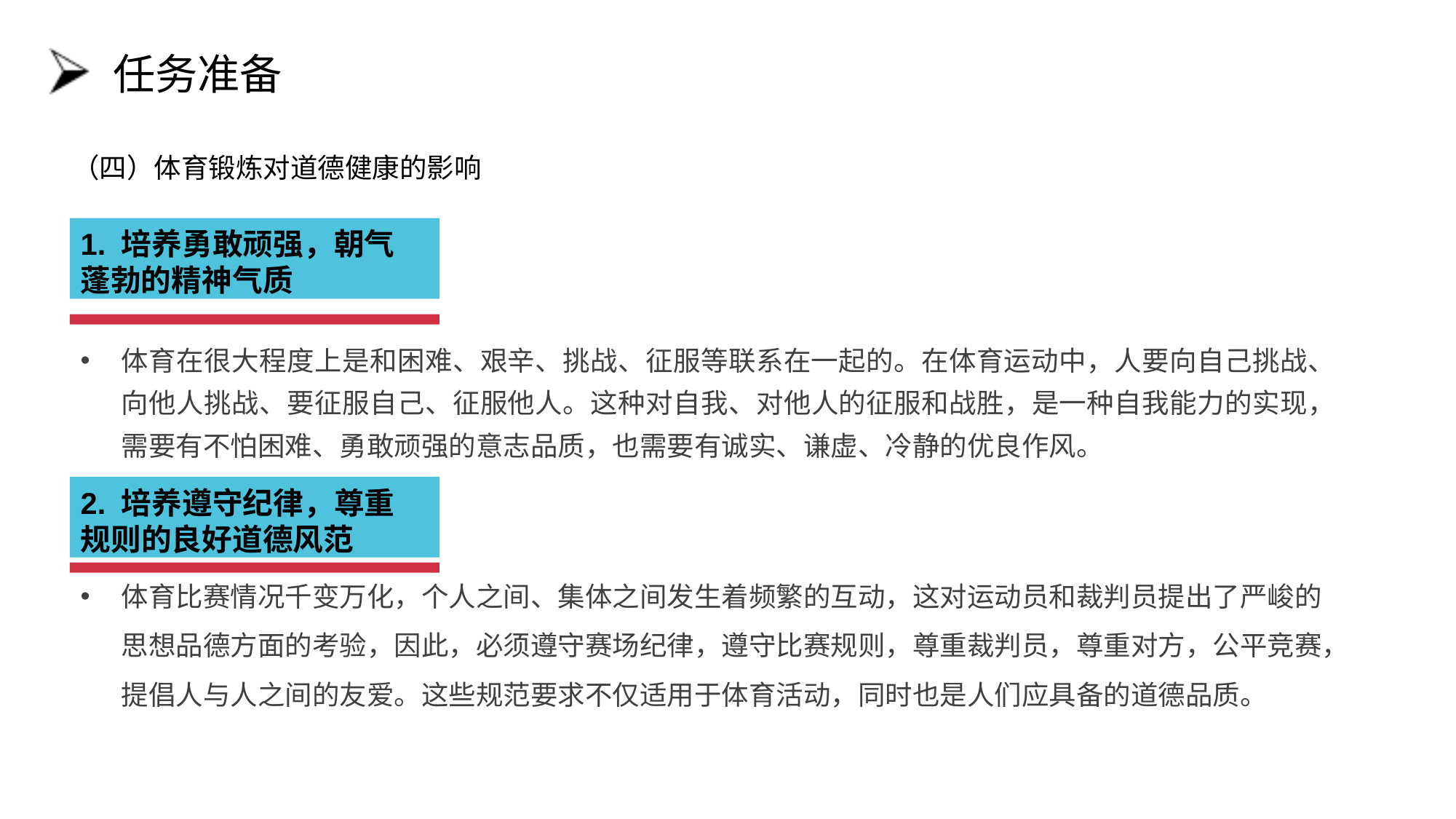

# 任务准备
（四）体育锻炼对道德健康的影响

1. 培养勇敢顽强，朝气蓬勃的精神气质

体育在很大程度上是和困难、艰辛、挑战、征服等联系在一起的。在体育运动中，人要向自己挑战、向他人挑战、要征服自己、征服他人。这种对自我、对他人的征服和战胜，是一种自我能力的实现，需要有不怕困难、勇敢顽强的意志品质，也需要有诚实、谦虚、冷静的优良作风。

2. 培养遵守纪律，尊重规则的良好道德风范
体育比赛情况千变万化，个人之间、集体之间发生着频繁的互动，这对运动员和裁判员提出了严峻的思想品德方面的考验，因此，必须遵守赛场纪律，遵守比赛规则，尊重裁判员，尊重对方，公平竞赛，提倡人与人之间的友爱。这些规范要求不仅适用于体育活动，同时也是人们应具备的道德品质。